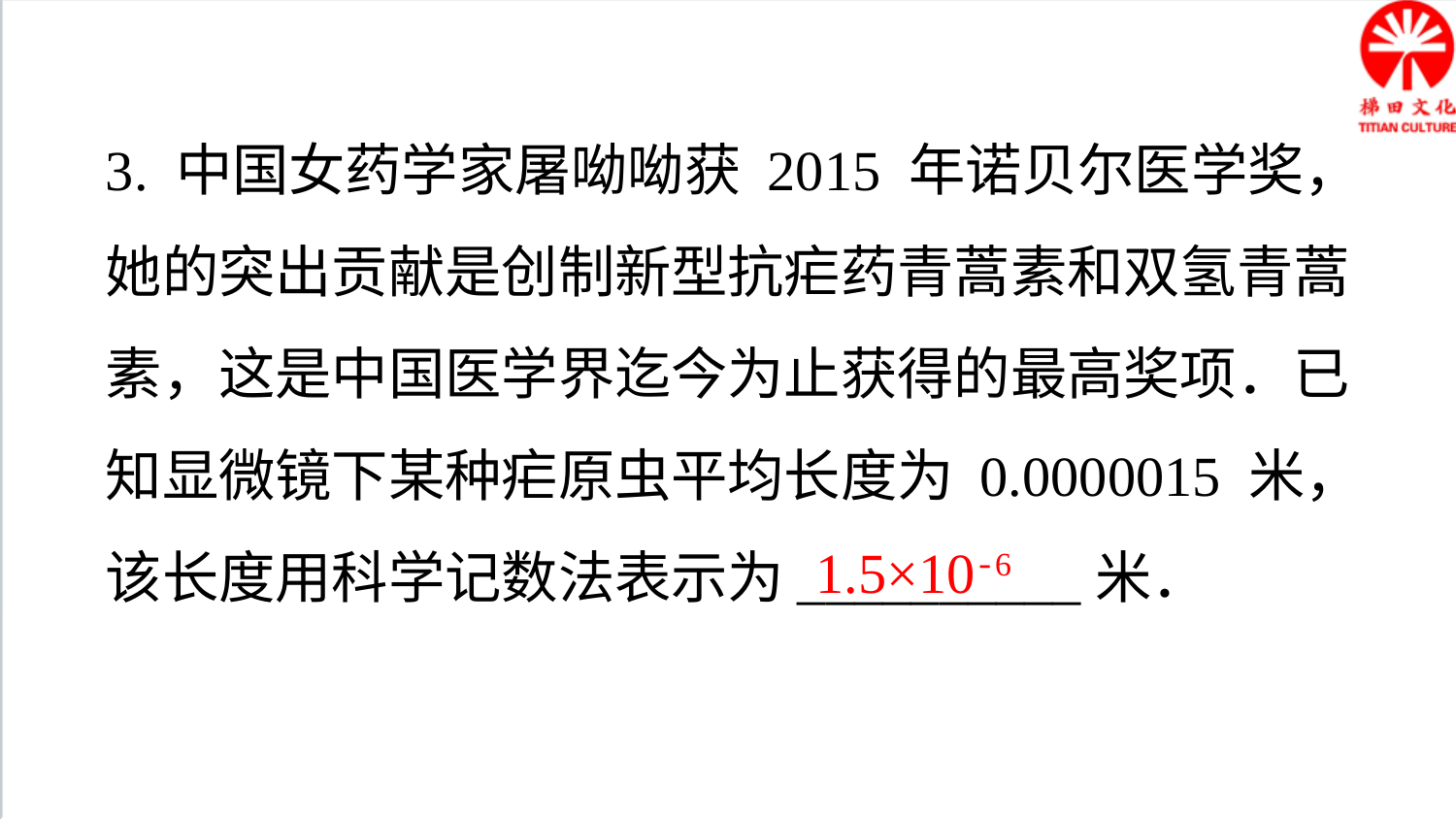

练一练
3. 中国女药学家屠呦呦获 2015 年诺贝尔医学奖，她的突出贡献是创制新型抗疟药青蒿素和双氢青蒿素，这是中国医学界迄今为止获得的最高奖项．已知显微镜下某种疟原虫平均长度为 0.0000015 米，该长度用科学记数法表示为__________米．
1.5×10-6